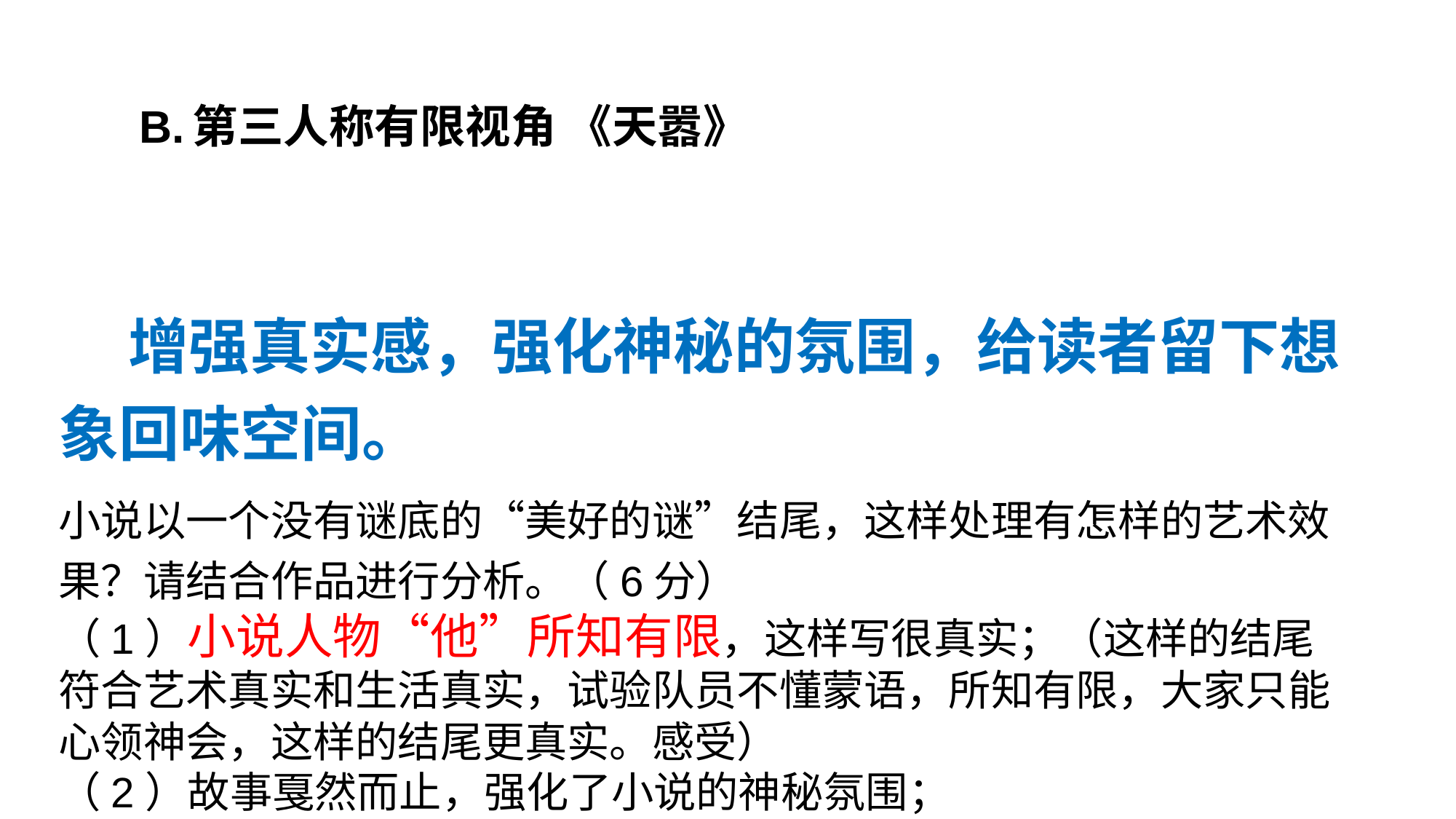

增强真实感，强化神秘的氛围，给读者留下想象回味空间。
小说以一个没有谜底的“美好的谜”结尾，这样处理有怎样的艺术效果？请结合作品进行分析。（6分）
（1）小说人物“他”所知有限，这样写很真实；（这样的结尾符合艺术真实和生活真实，试验队员不懂蒙语，所知有限，大家只能心领神会，这样的结尾更真实。感受）
（2）故事戛然而止，强化了小说的神秘氛围；
（3）打破读者的心理预期，留下了更多想象回味的空间。

B.第三人称有限视角 《天嚣》